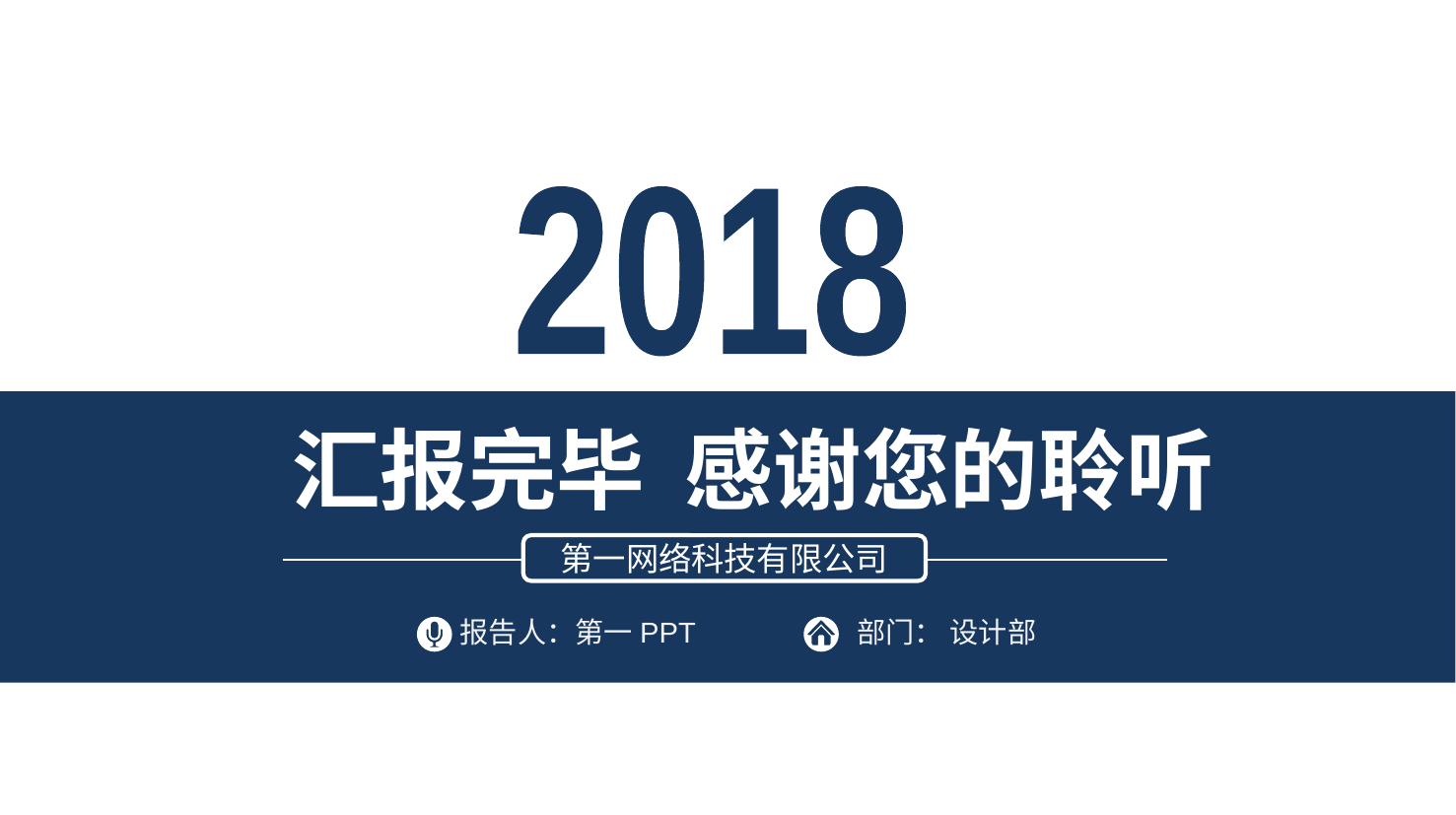

2018

汇报完毕  感谢您的聆听
第一网络科技有限公司
部门： 设计部
报告人：第一PPT